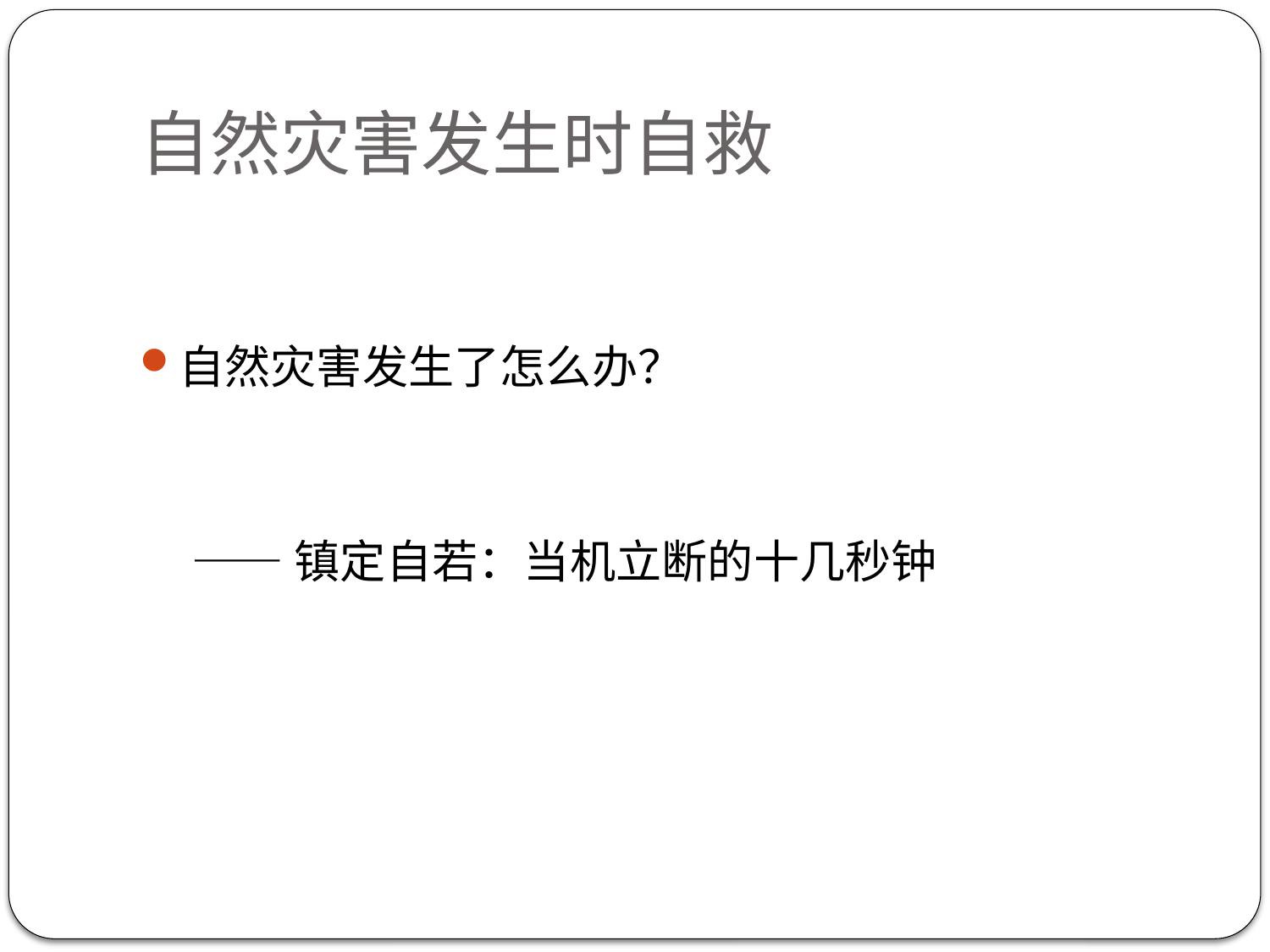

# 自然灾害发生时自救

自然灾害发生了怎么办？

     ——镇定自若：当机立断的十几秒钟